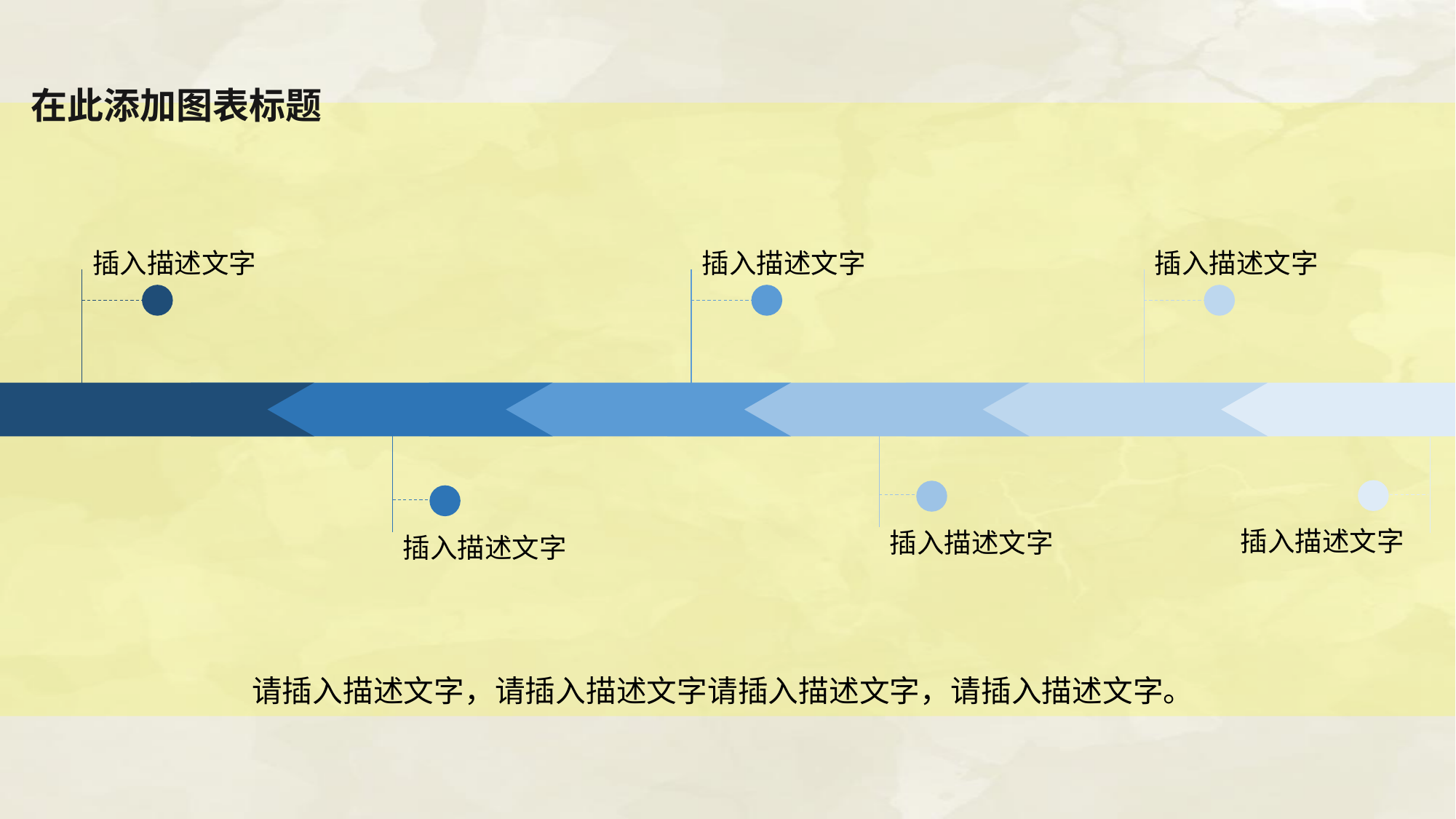

在此添加图表标题

插入描述文字
插入描述文字
插入描述文字

插入描述文字
插入描述文字
插入描述文字
请插入描述文字，请插入描述文字请插入描述文字，请插入描述文字。